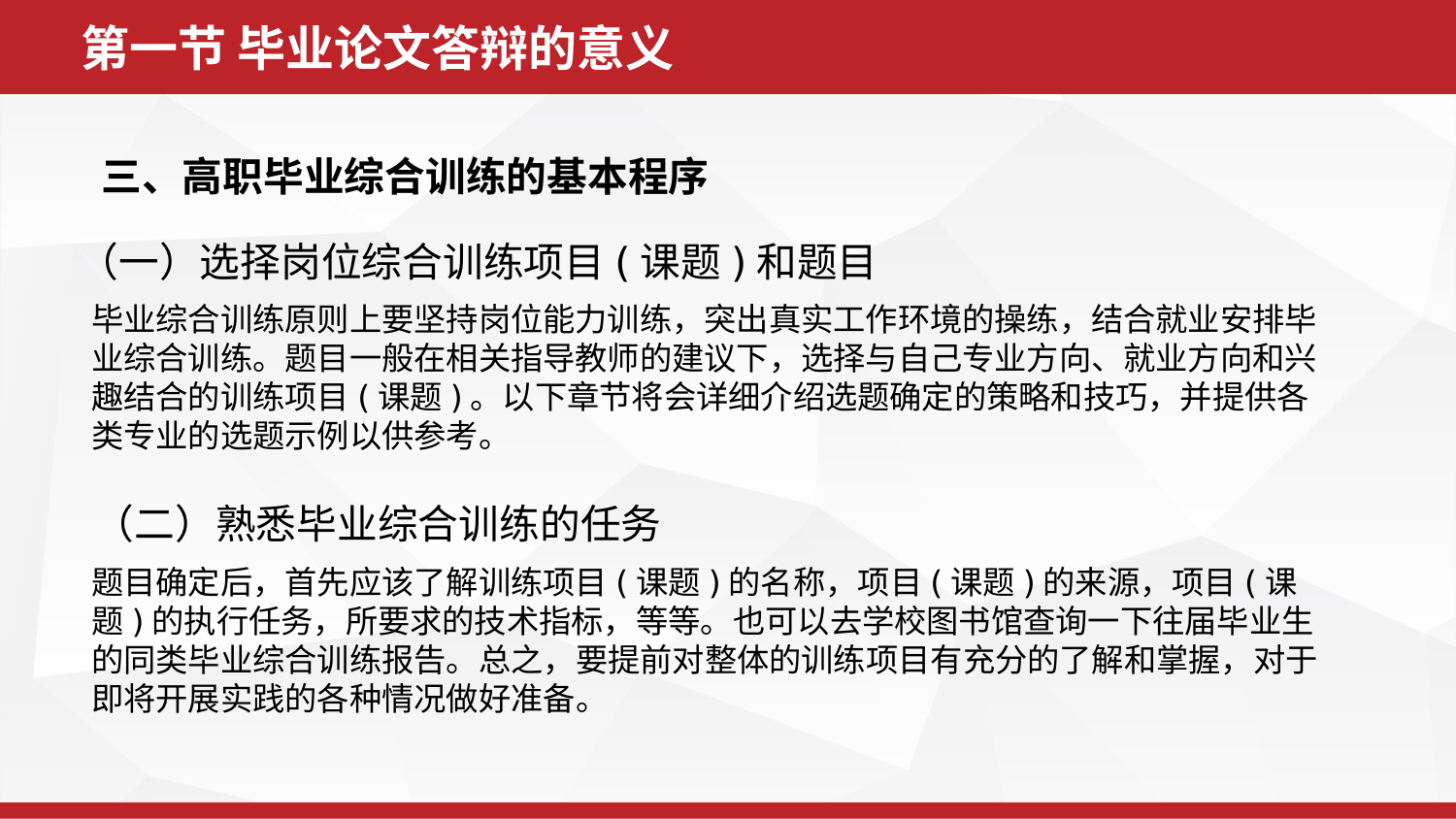

第一节 毕业论文答辩的意义
三、高职毕业综合训练的基本程序
（一）选择岗位综合训练项目(课题)和题目
毕业综合训练原则上要坚持岗位能力训练，突出真实工作环境的操练，结合就业安排毕业综合训练。题目一般在相关指导教师的建议下，选择与自己专业方向、就业方向和兴趣结合的训练项目(课题)。以下章节将会详细介绍选题确定的策略和技巧，并提供各类专业的选题示例以供参考。
（二）熟悉毕业综合训练的任务
题目确定后，首先应该了解训练项目(课题)的名称，项目(课题)的来源，项目(课题)的执行任务，所要求的技术指标，等等。也可以去学校图书馆查询一下往届毕业生的同类毕业综合训练报告。总之，要提前对整体的训练项目有充分的了解和掌握，对于即将开展实践的各种情况做好准备。